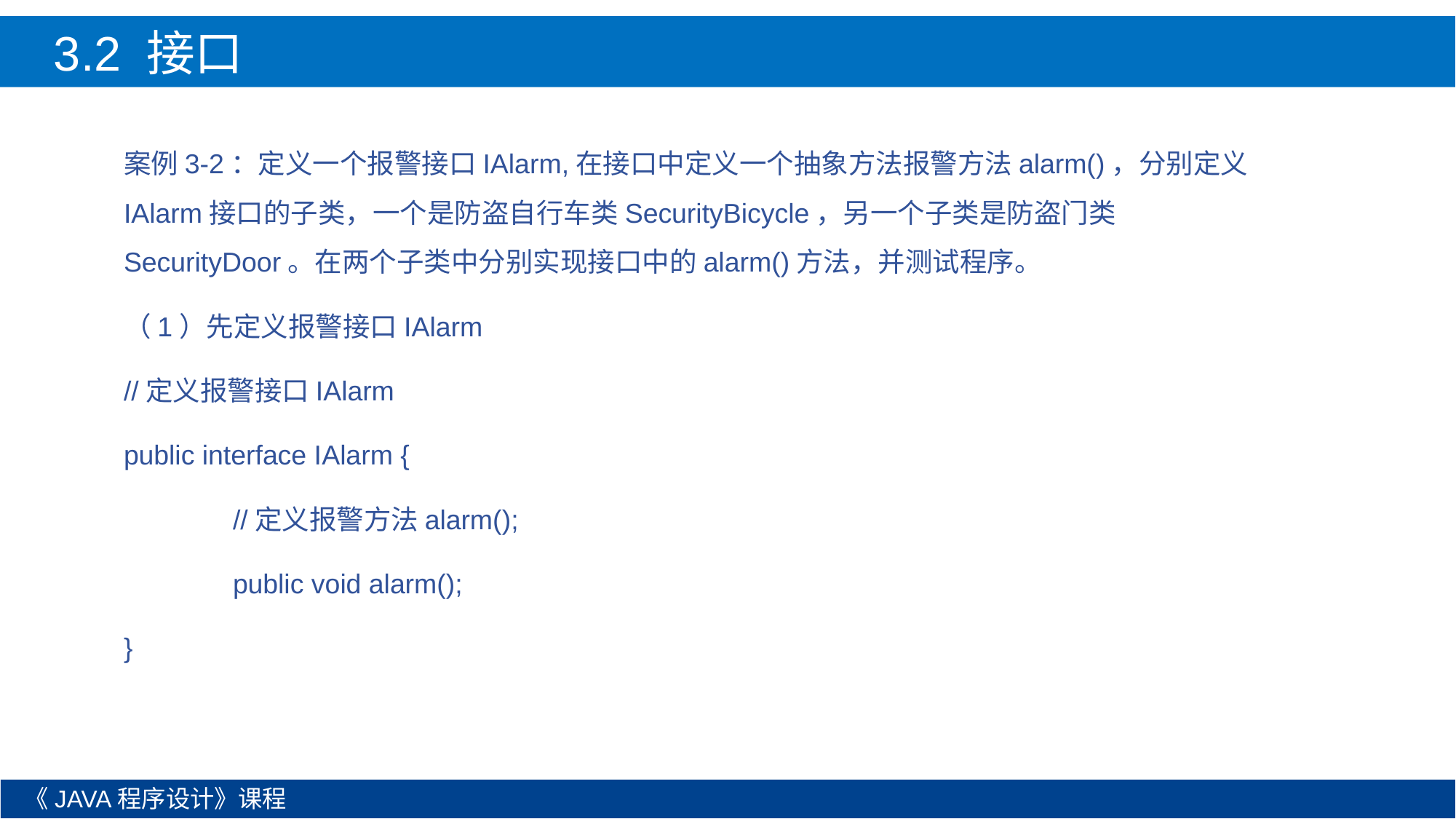

3.2 接口
案例3-2：定义一个报警接口IAlarm,在接口中定义一个抽象方法报警方法alarm()，分别定义IAlarm接口的子类，一个是防盗自行车类SecurityBicycle，另一个子类是防盗门类SecurityDoor。在两个子类中分别实现接口中的alarm()方法，并测试程序。
（1）先定义报警接口IAlarm
//定义报警接口IAlarm
public interface IAlarm {
	//定义报警方法alarm();
	public void alarm();
}
《JAVA程序设计》课程